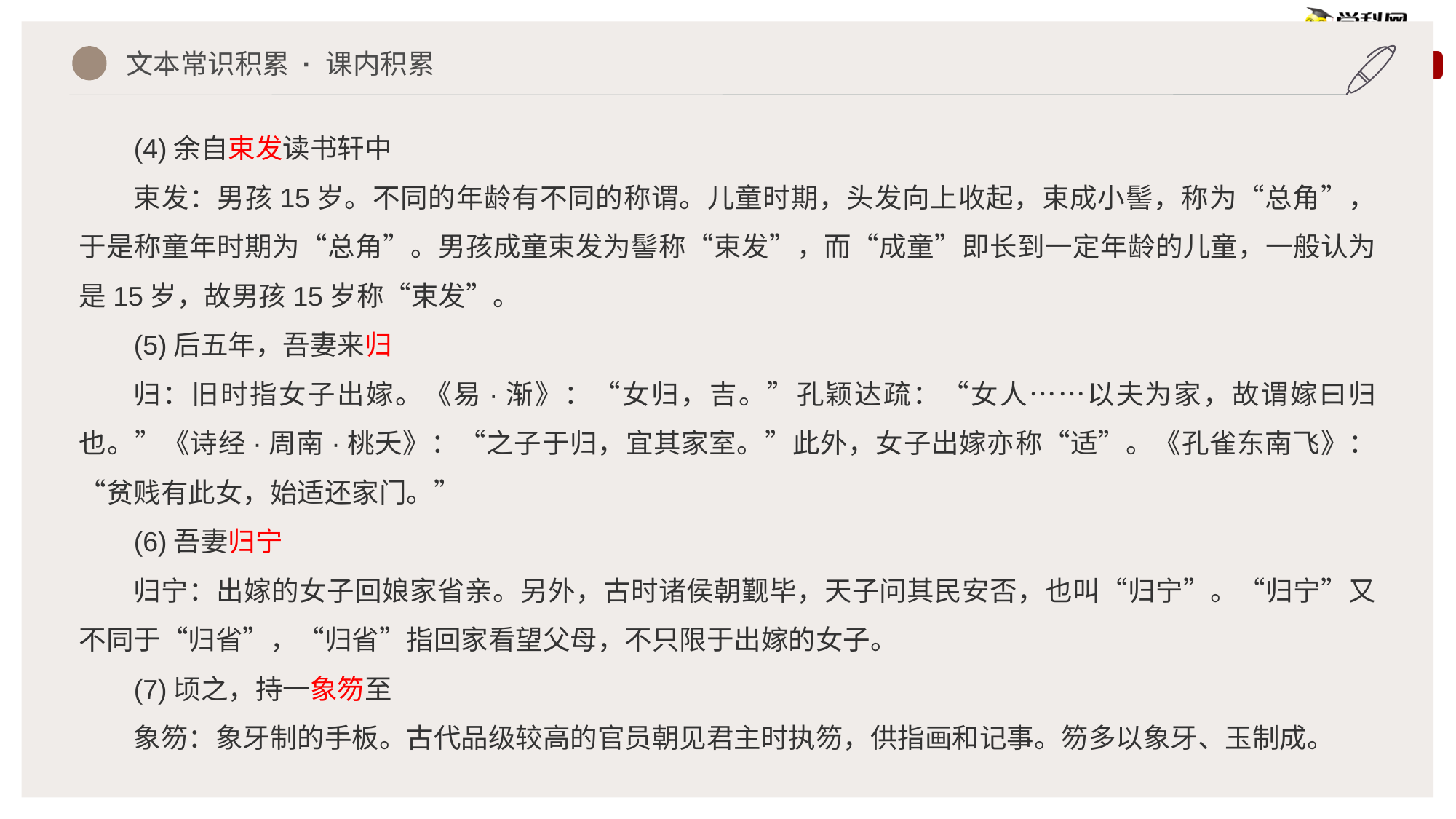

文本常识积累 · 课内积累

(4)余自束发读书轩中
束发：男孩15岁。不同的年龄有不同的称谓。儿童时期，头发向上收起，束成小髻，称为“总角”，于是称童年时期为“总角”。男孩成童束发为髻称“束发”，而“成童”即长到一定年龄的儿童，一般认为是15岁，故男孩15岁称“束发”。
(5)后五年，吾妻来归
归：旧时指女子出嫁。《易·渐》：“女归，吉。”孔颖达疏：“女人……以夫为家，故谓嫁曰归也。”《诗经·周南·桃夭》：“之子于归，宜其家室。”此外，女子出嫁亦称“适”。《孔雀东南飞》：“贫贱有此女，始适还家门。”
(6)吾妻归宁
归宁：出嫁的女子回娘家省亲。另外，古时诸侯朝觐毕，天子问其民安否，也叫“归宁”。“归宁”又不同于“归省”，“归省”指回家看望父母，不只限于出嫁的女子。
(7)顷之，持一象笏至
象笏：象牙制的手板。古代品级较高的官员朝见君主时执笏，供指画和记事。笏多以象牙、玉制成。